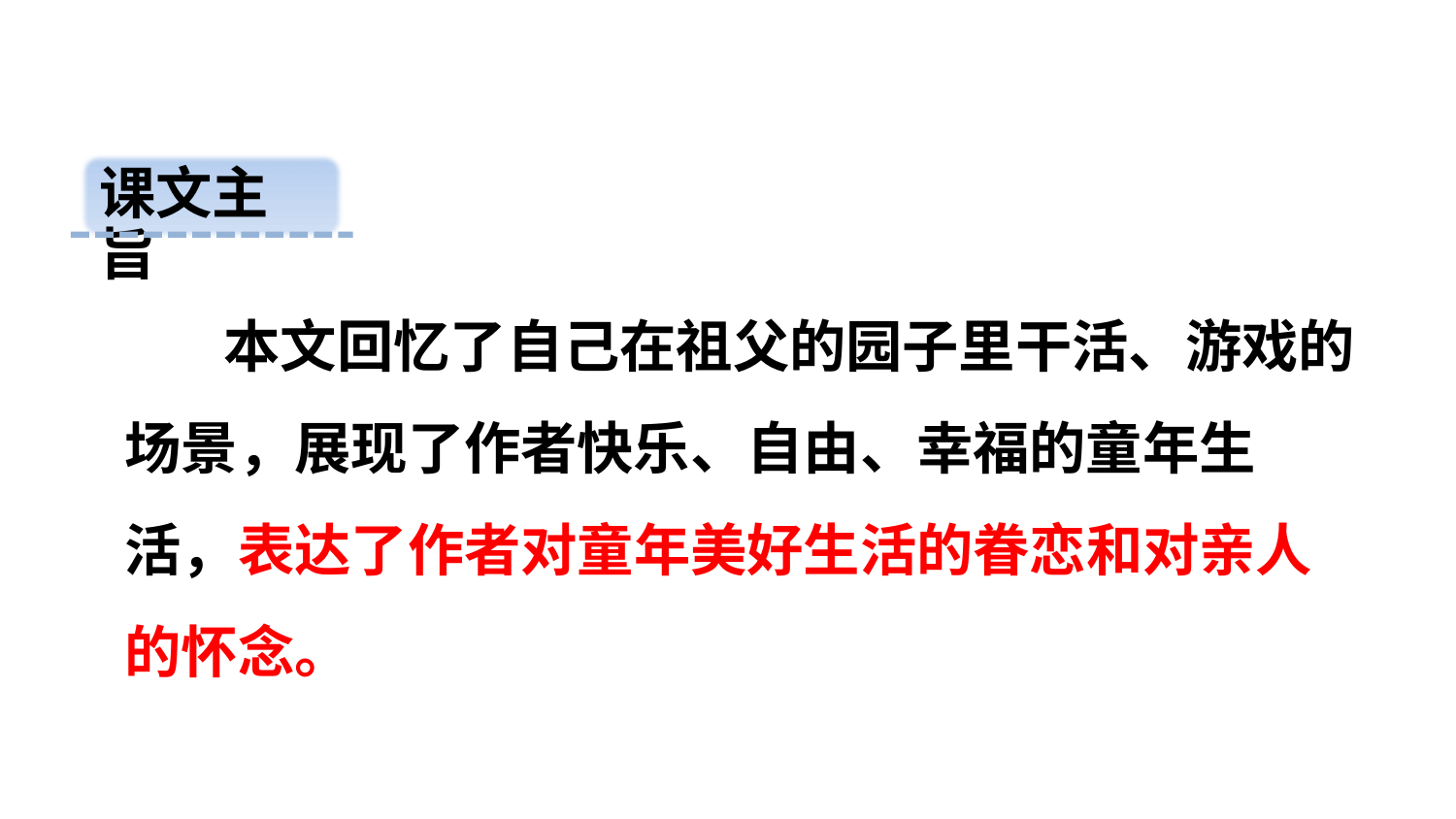

课文主旨

本文回忆了自己在祖父的园子里干活、游戏的场景，展现了作者快乐、自由、幸福的童年生活，表达了作者对童年美好生活的眷恋和对亲人的怀念。